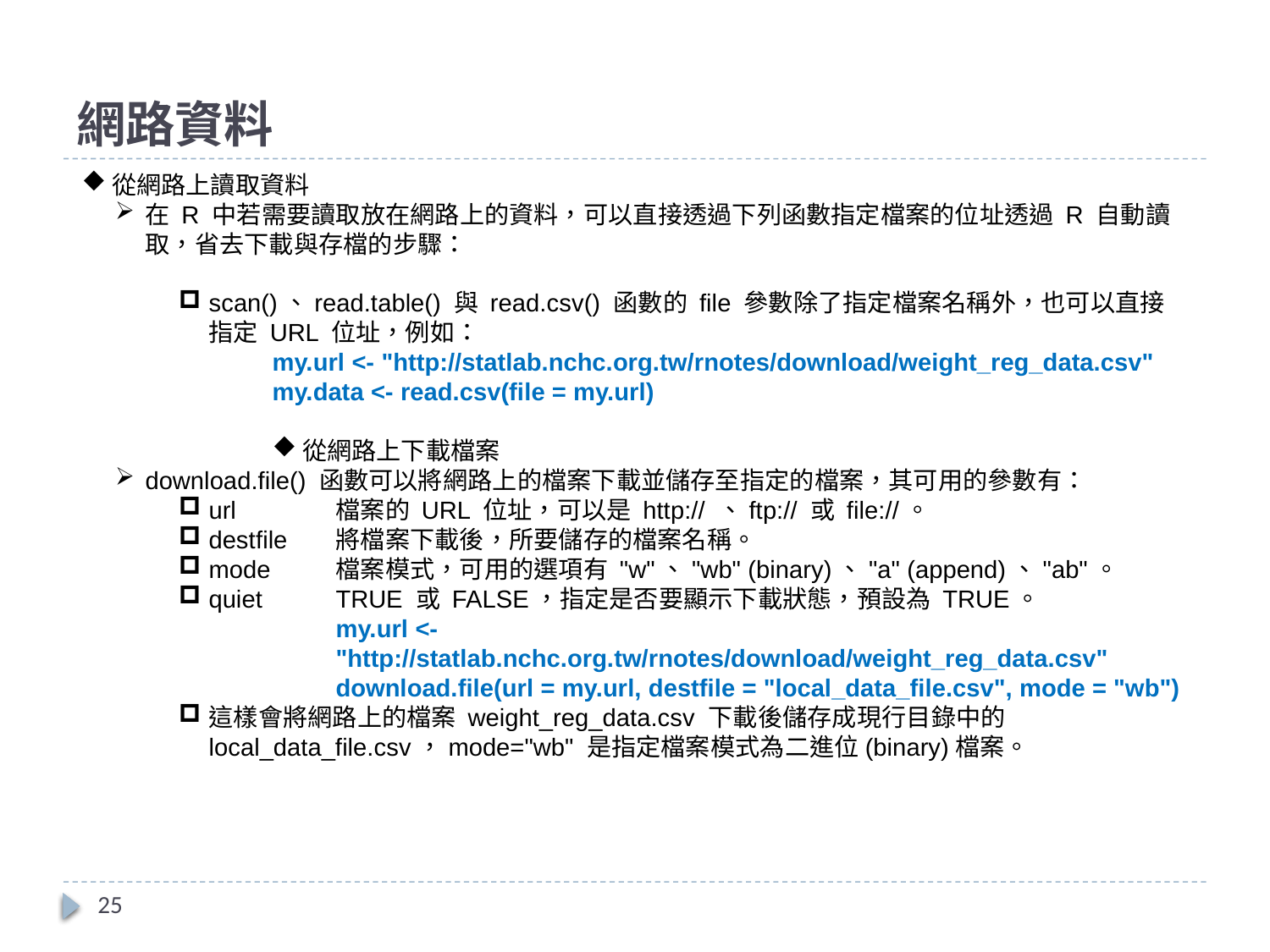

# 網路資料
從網路上讀取資料
在 R 中若需要讀取放在網路上的資料，可以直接透過下列函數指定檔案的位址透過 R 自動讀取，省去下載與存檔的步驟：

scan()、read.table() 與 read.csv() 函數的 file 參數除了指定檔案名稱外，也可以直接指定 URL 位址，例如：
my.url <- "http://statlab.nchc.org.tw/rnotes/download/weight_reg_data.csv"
my.data <- read.csv(file = my.url)

從網路上下載檔案
download.file() 函數可以將網路上的檔案下載並儲存至指定的檔案，其可用的參數有：
url	檔案的 URL 位址，可以是 http:// 、ftp:// 或 file://。
destfile	將檔案下載後，所要儲存的檔案名稱。
mode	檔案模式，可用的選項有 "w"、"wb" (binary)、"a" (append)、"ab"。
quiet	TRUE 或 FALSE，指定是否要顯示下載狀態，預設為 TRUE。
my.url <- "http://statlab.nchc.org.tw/rnotes/download/weight_reg_data.csv"
download.file(url = my.url, destfile = "local_data_file.csv", mode = "wb")
這樣會將網路上的檔案 weight_reg_data.csv 下載後儲存成現行目錄中的 local_data_file.csv，mode="wb" 是指定檔案模式為二進位(binary)檔案。
25